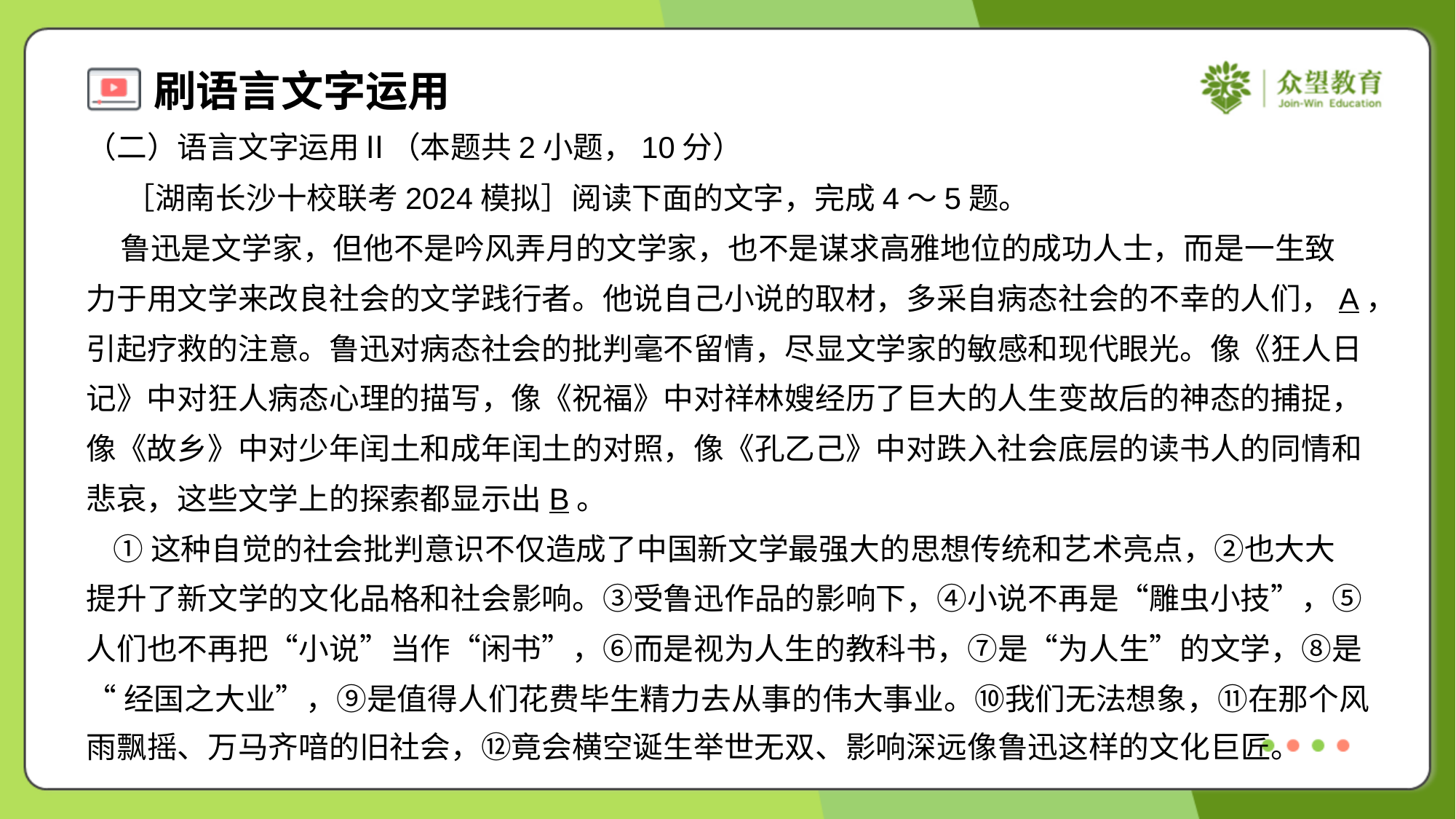

（二）语言文字运用Ⅱ（本题共2小题，10分）
    ［湖南长沙十校联考2024模拟］阅读下面的文字，完成4～5题。
    鲁迅是文学家，但他不是吟风弄月的文学家，也不是谋求高雅地位的成功人士，而是一生致
力于用文学来改良社会的文学践行者。他说自己小说的取材，多采自病态社会的不幸的人们，A，
引起疗救的注意。鲁迅对病态社会的批判毫不留情，尽显文学家的敏感和现代眼光。像《狂人日
记》中对狂人病态心理的描写，像《祝福》中对祥林嫂经历了巨大的人生变故后的神态的捕捉，
像《故乡》中对少年闰土和成年闰土的对照，像《孔乙己》中对跌入社会底层的读书人的同情和
悲哀，这些文学上的探索都显示出B。
    ①这种自觉的社会批判意识不仅造成了中国新文学最强大的思想传统和艺术亮点，②也大大
提升了新文学的文化品格和社会影响。③受鲁迅作品的影响下，④小说不再是“雕虫小技”，⑤
人们也不再把“小说”当作“闲书”，⑥而是视为人生的教科书，⑦是“为人生”的文学，⑧是
“经国之大业”，⑨是值得人们花费毕生精力去从事的伟大事业。⑩我们无法想象，⑪在那个风
雨飘摇、万马齐喑的旧社会，⑫竟会横空诞生举世无双、影响深远像鲁迅这样的文化巨匠。